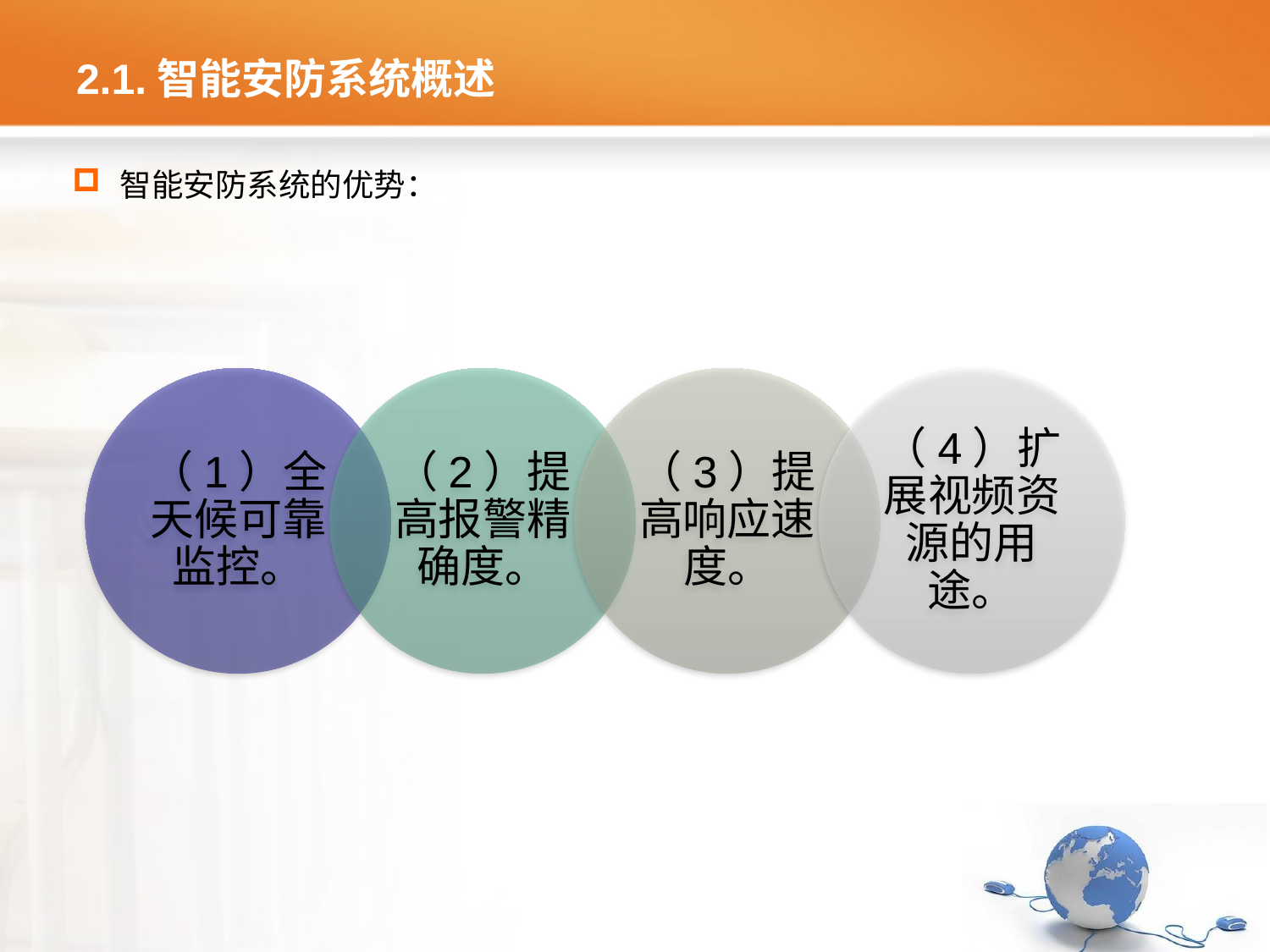

# 2.1.智能安防系统概述
智能安防系统的优势：
（1）全天候可靠监控。
（2）提高报警精确度。
（3）提高响应速度。
（4）扩展视频资源的用途。